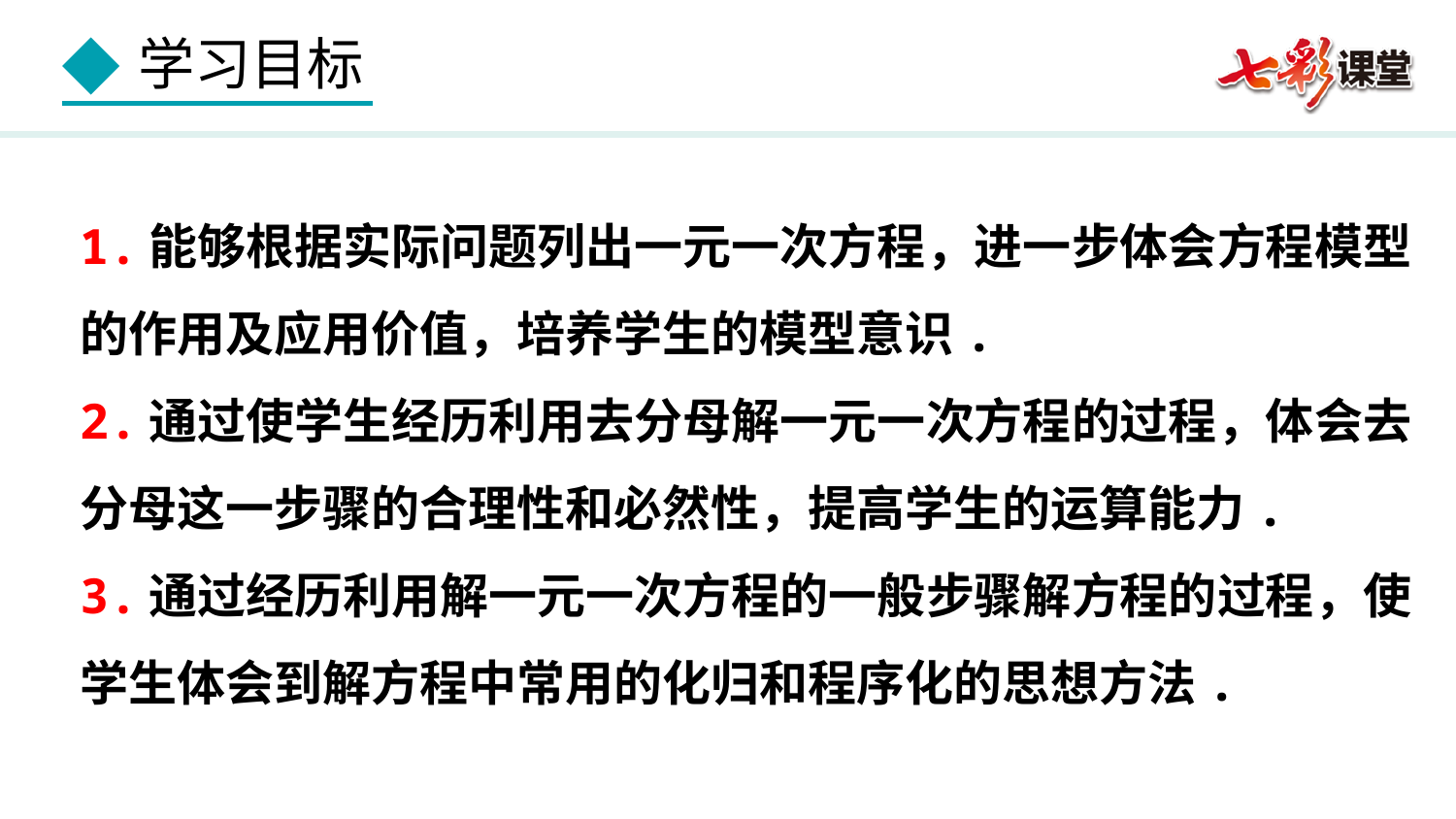

1.能够根据实际问题列出一元一次方程，进一步体会方程模型的作用及应用价值，培养学生的模型意识.
2.通过使学生经历利用去分母解一元一次方程的过程，体会去分母这一步骤的合理性和必然性，提高学生的运算能力.
3.通过经历利用解一元一次方程的一般步骤解方程的过程，使学生体会到解方程中常用的化归和程序化的思想方法.